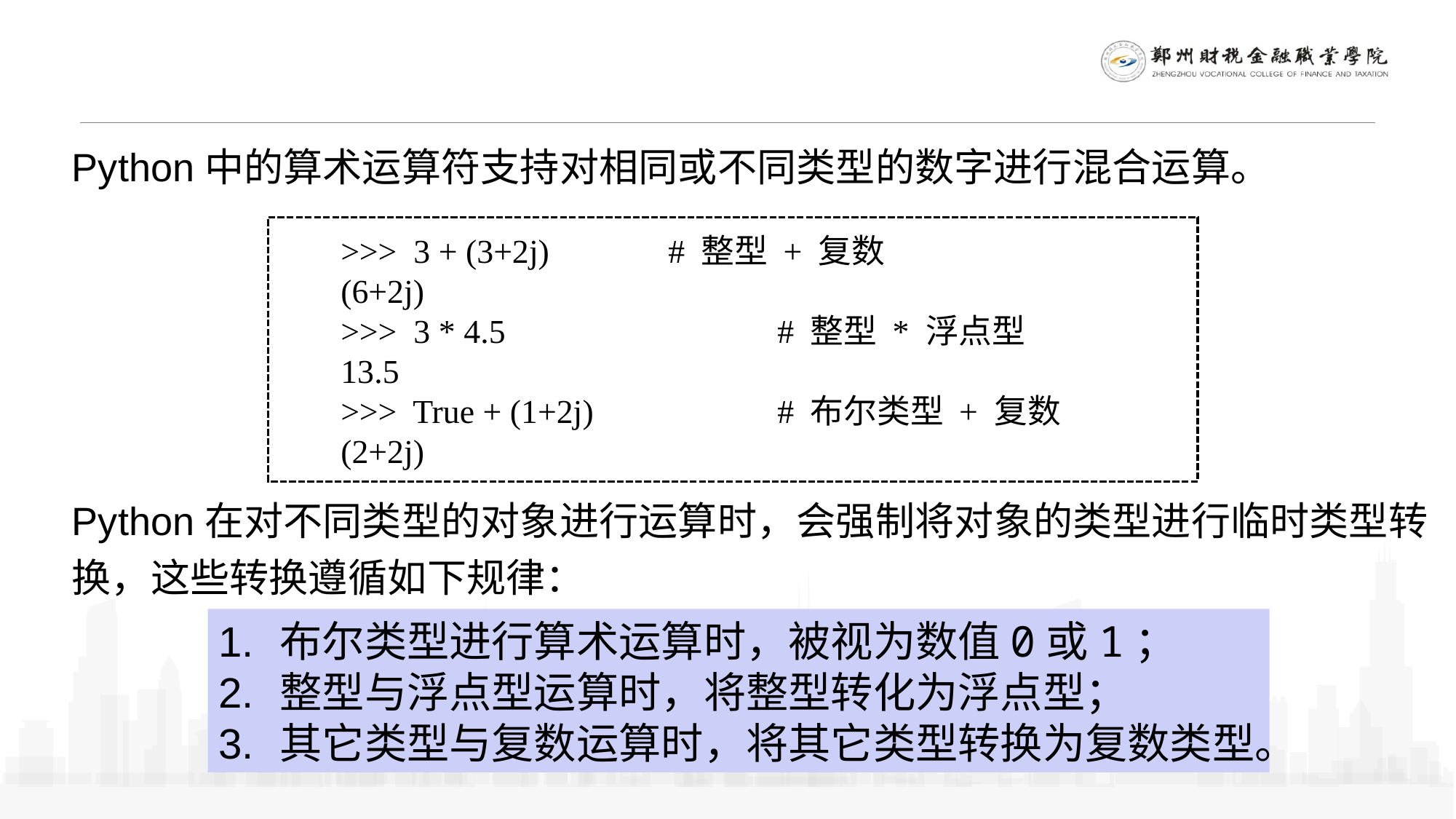

Python中的算术运算符支持对相同或不同类型的数字进行混合运算。

>>>  3 + (3+2j)		# 整型 + 复数
(6+2j)
>>>  3 * 4.5			# 整型 * 浮点型
13.5
>>>  True + (1+2j)		# 布尔类型 + 复数
(2+2j)
Python在对不同类型的对象进行运算时，会强制将对象的类型进行临时类型转换，这些转换遵循如下规律：
布尔类型进行算术运算时，被视为数值0或1；
整型与浮点型运算时，将整型转化为浮点型；
其它类型与复数运算时，将其它类型转换为复数类型。